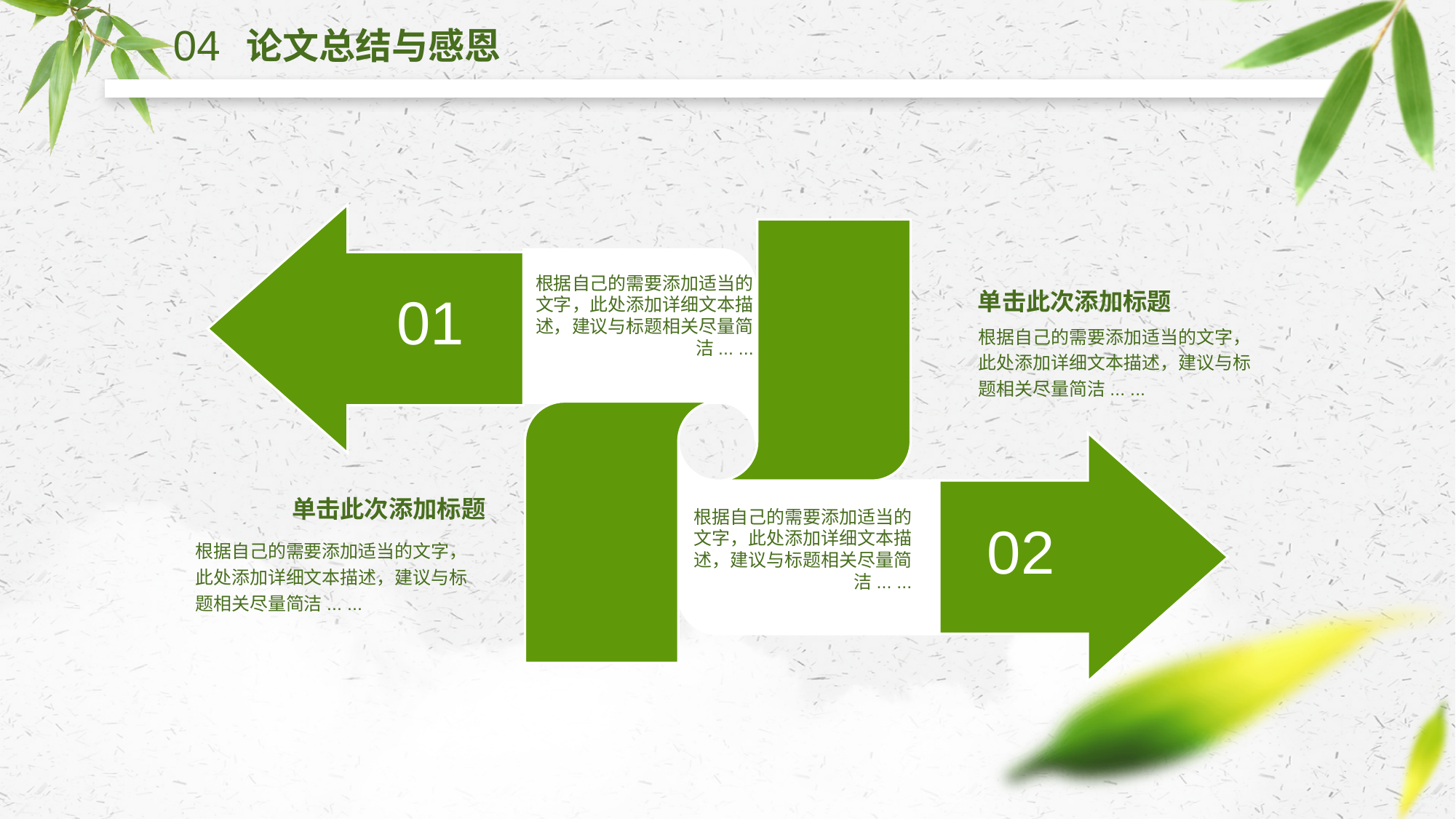

04
论文总结与感恩

根据自己的需要添加适当的文字，此处添加详细文本描述，建议与标题相关尽量简洁... ...
01
单击此次添加标题
根据自己的需要添加适当的文字，此处添加详细文本描述，建议与标题相关尽量简洁... ...

单击此次添加标题
根据自己的需要添加适当的文字，此处添加详细文本描述，建议与标题相关尽量简洁... ...
02
根据自己的需要添加适当的文字，此处添加详细文本描述，建议与标题相关尽量简洁... ...